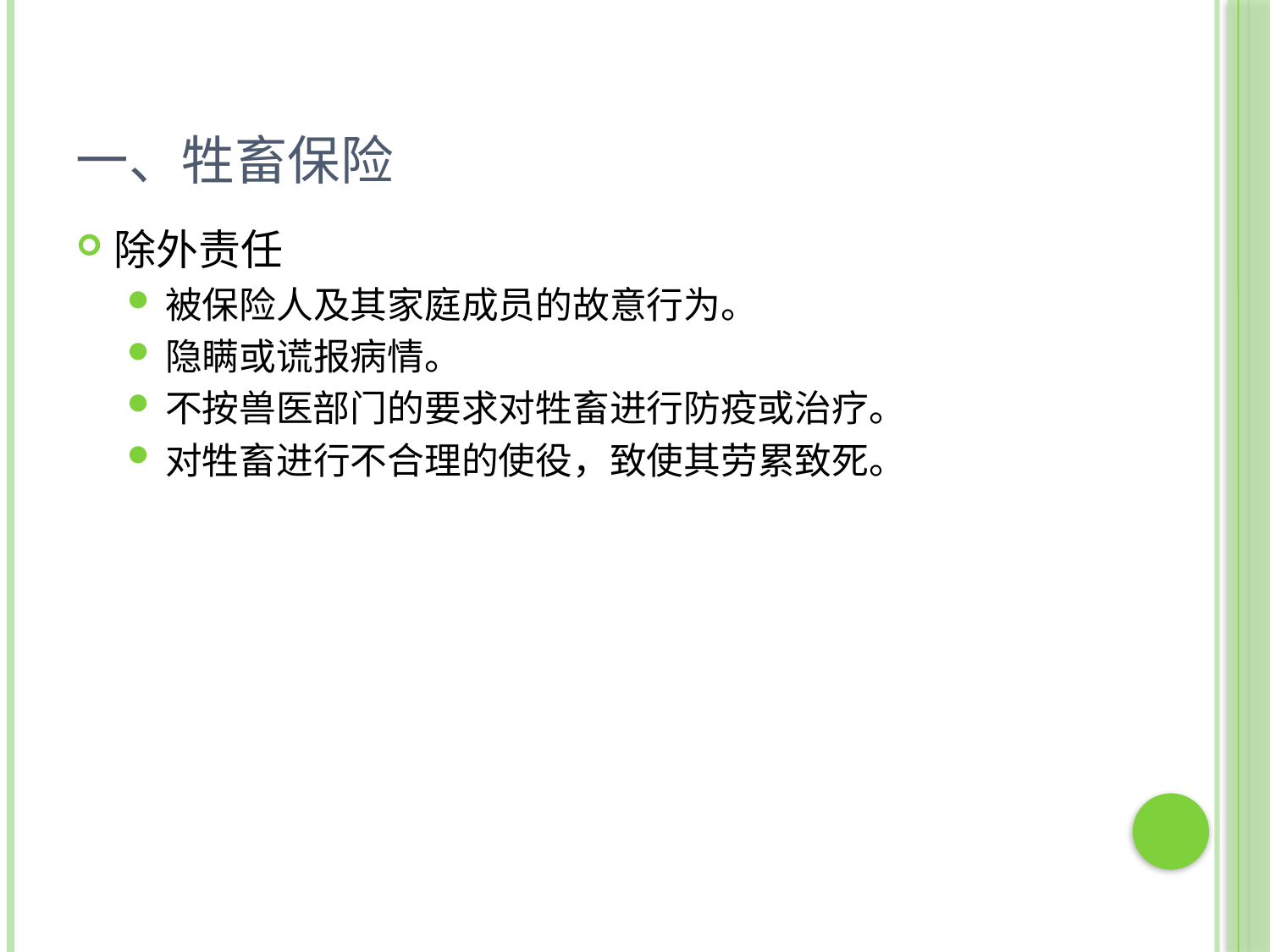

# 一、牲畜保险
除外责任
被保险人及其家庭成员的故意行为。
隐瞒或谎报病情。
不按兽医部门的要求对牲畜进行防疫或治疗。
对牲畜进行不合理的使役，致使其劳累致死。